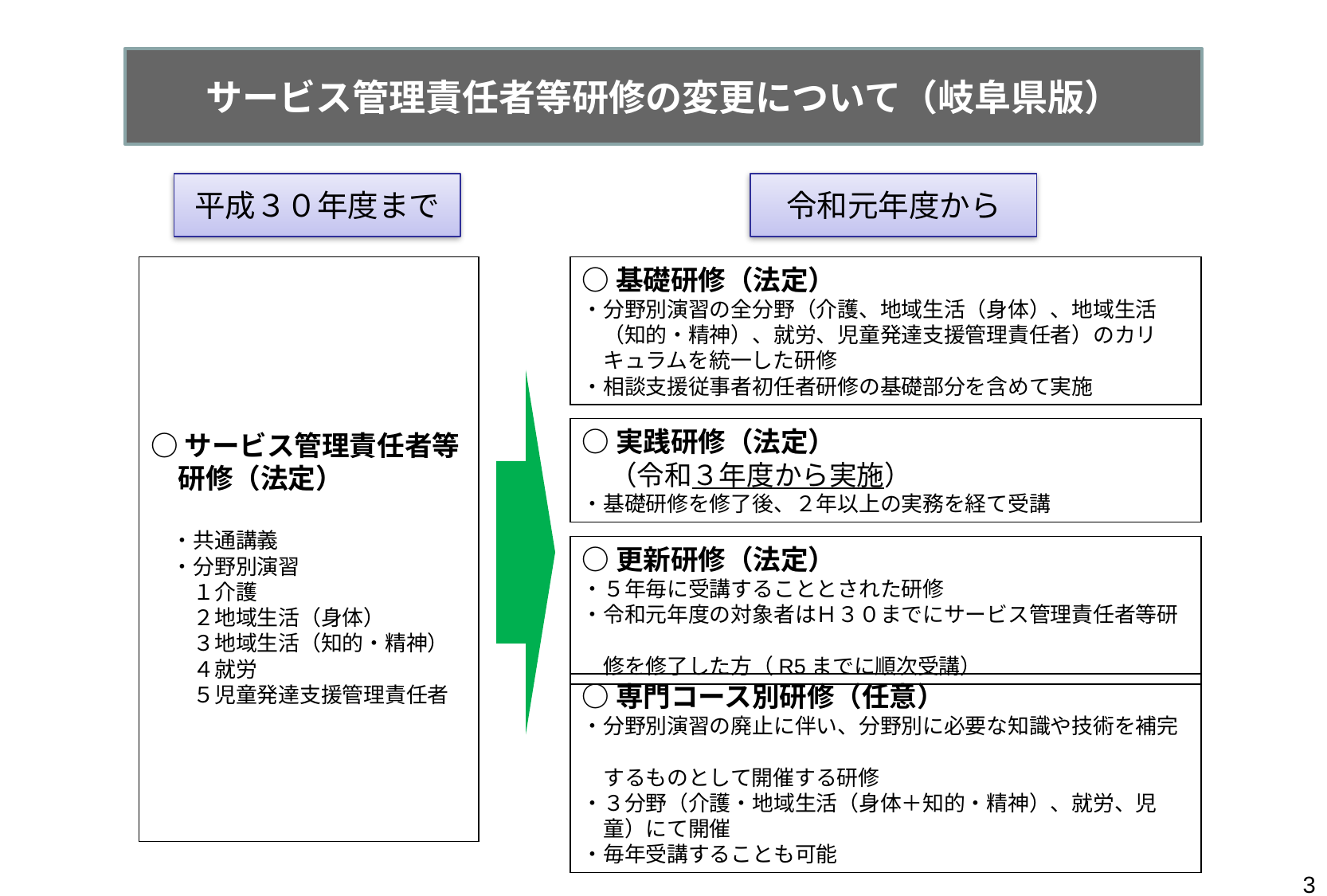

サービス管理責任者等研修の変更について（岐阜県版）
平成３０年度まで
令和元年度から

○サービス管理責任者等
　研修（法定）

　・共通講義
　・分野別演習
　　１介護
　　２地域生活（身体）
　　３地域生活（知的・精神）
　　４就労
　　５児童発達支援管理責任者

○基礎研修（法定）
・分野別演習の全分野（介護、地域生活（身体）、地域生活
　（知的・精神）、就労、児童発達支援管理責任者）のカリ
　キュラムを統一した研修
・相談支援従事者初任者研修の基礎部分を含めて実施

○実践研修（法定）
　（令和３年度から実施）
・基礎研修を修了後、２年以上の実務を経て受講
○更新研修（法定）
・５年毎に受講することとされた研修
・令和元年度の対象者はＨ３０までにサービス管理責任者等研
　修を修了した方（R5までに順次受講）
○専門コース別研修（任意）
・分野別演習の廃止に伴い、分野別に必要な知識や技術を補完
　するものとして開催する研修
・３分野（介護・地域生活（身体＋知的・精神）、就労、児
　童）にて開催
・毎年受講することも可能
3